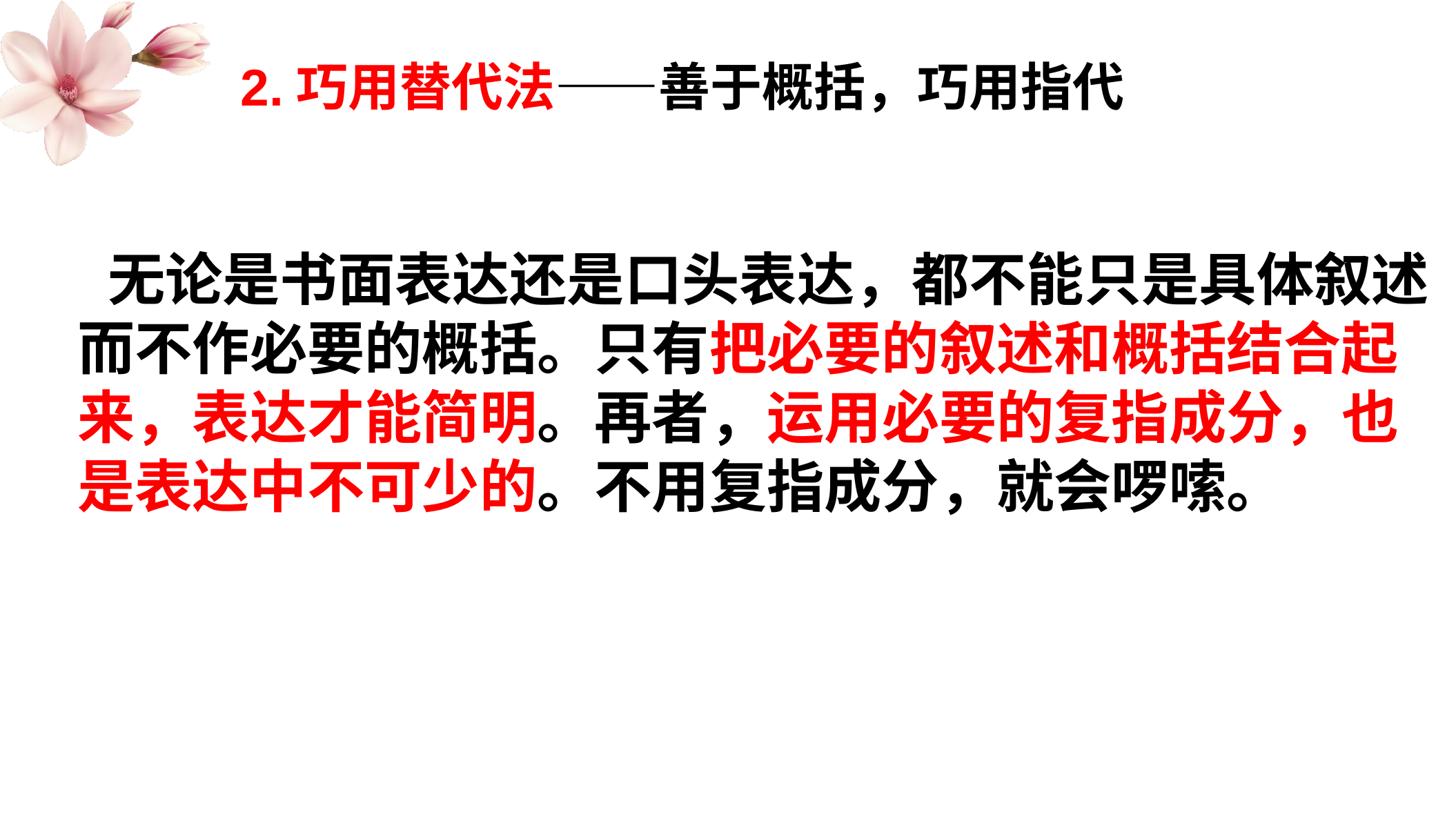

2.巧用替代法——善于概括，巧用指代
无论是书面表达还是口头表达，都不能只是具体叙述而不作必要的概括。只有把必要的叙述和概括结合起来，表达才能简明。再者，运用必要的复指成分，也是表达中不可少的。不用复指成分，就会啰嗦。